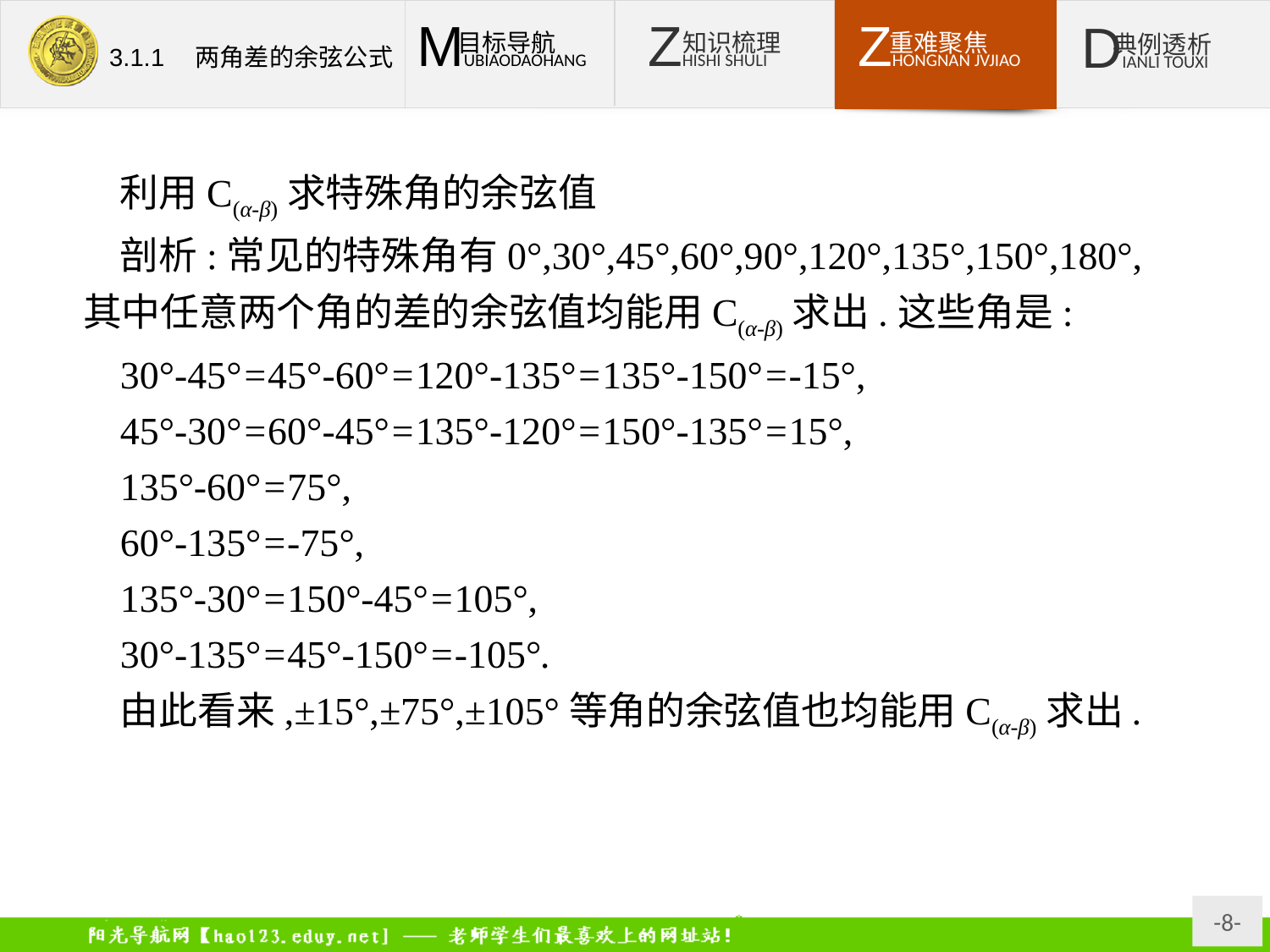

利用C(α-β)求特殊角的余弦值
剖析:常见的特殊角有0°,30°,45°,60°,90°,120°,135°,150°,180°,其中任意两个角的差的余弦值均能用C(α-β)求出.这些角是:
30°-45°=45°-60°=120°-135°=135°-150°=-15°,
45°-30°=60°-45°=135°-120°=150°-135°=15°,
135°-60°=75°,
60°-135°=-75°,
135°-30°=150°-45°=105°,
30°-135°=45°-150°=-105°.
由此看来,±15°,±75°,±105°等角的余弦值也均能用C(α-β)求出.